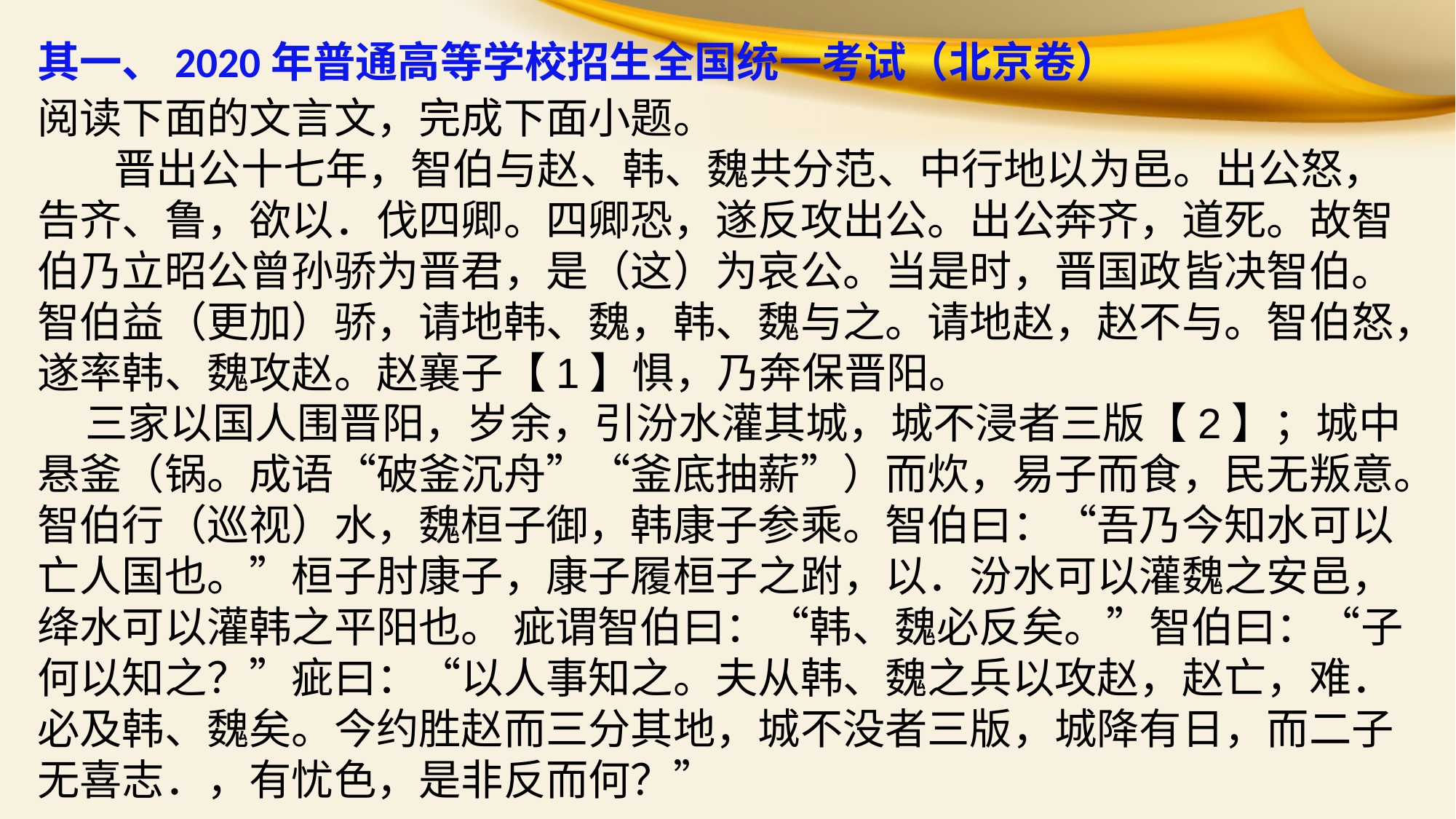

其一、2020年普通高等学校招生全国统一考试（北京卷）
阅读下面的文言文，完成下面小题。
       晋出公十七年，智伯与赵、韩、魏共分范、中行地以为邑。出公怒，告齐、鲁，欲以．伐四卿。四卿恐，遂反攻出公。出公奔齐，道死。故智伯乃立昭公曾孙骄为晋君，是（这）为哀公。当是时，晋国政皆决智伯。
智伯益（更加）骄，请地韩、魏，韩、魏与之。请地赵，赵不与。智伯怒，遂率韩、魏攻赵。赵襄子【1】惧，乃奔保晋阳。
    三家以国人围晋阳，岁余，引汾水灌其城，城不浸者三版【2】；城中悬釜（锅。成语“破釜沉舟”“釜底抽薪”）而炊，易子而食，民无叛意。智伯行（巡视）水，魏桓子御，韩康子参乘。智伯曰：“吾乃今知水可以亡人国也。”桓子肘康子，康子履桓子之跗，以．汾水可以灌魏之安邑，绛水可以灌韩之平阳也。 疵谓智伯曰：“韩、魏必反矣。”智伯曰：“子何以知之？”疵曰：“以人事知之。夫从韩、魏之兵以攻赵，赵亡，难．必及韩、魏矣。今约胜赵而三分其地，城不没者三版，城降有日，而二子无喜志．，有忧色，是非反而何？”